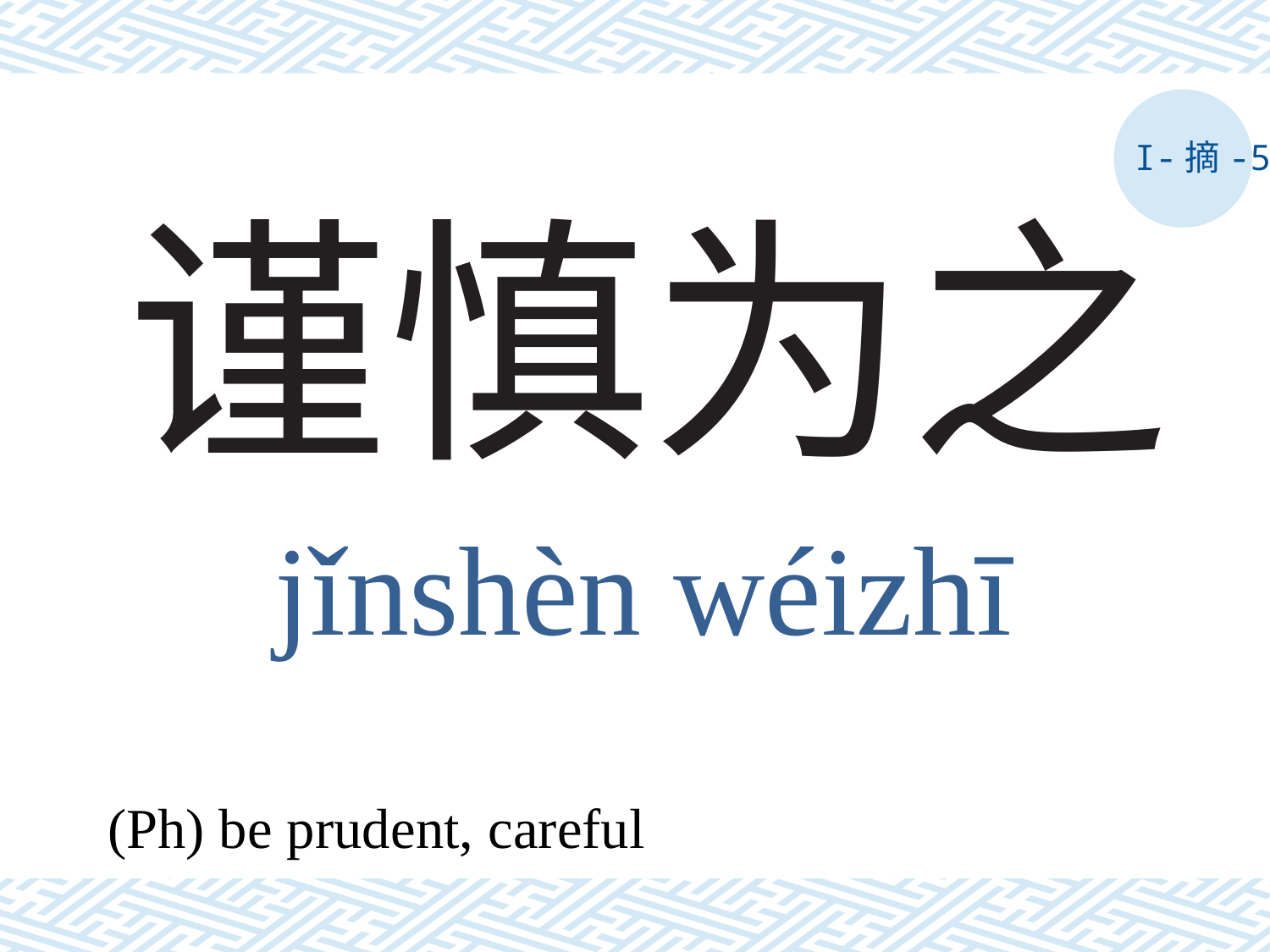

I-摘-5

# 谨慎为之
jǐnshèn wéizhī
(Ph) be prudent, careful